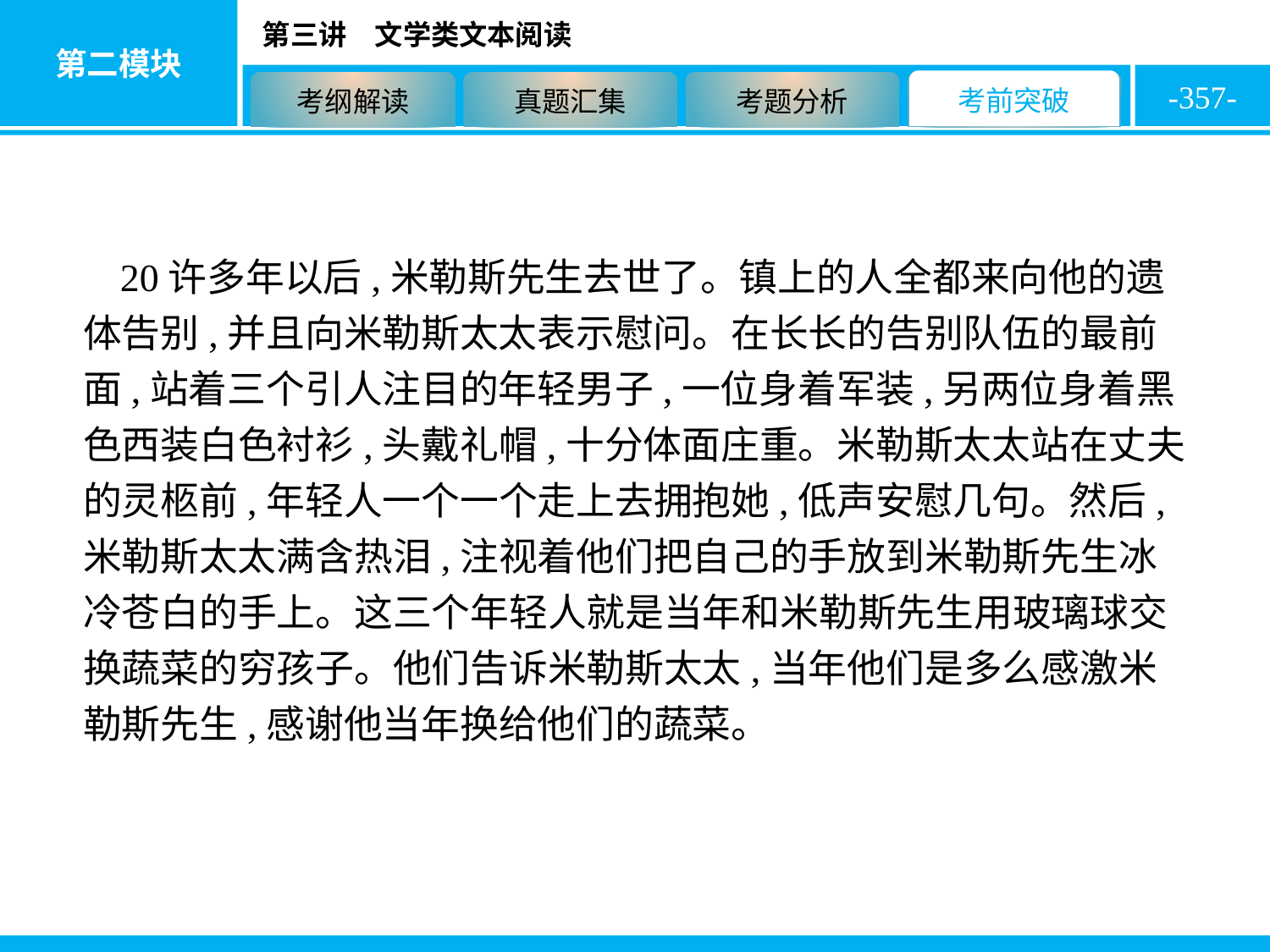

-357-
20许多年以后,米勒斯先生去世了。镇上的人全都来向他的遗体告别,并且向米勒斯太太表示慰问。在长长的告别队伍的最前面,站着三个引人注目的年轻男子,一位身着军装,另两位身着黑色西装白色衬衫,头戴礼帽,十分体面庄重。米勒斯太太站在丈夫的灵柩前,年轻人一个一个走上去拥抱她,低声安慰几句。然后,米勒斯太太满含热泪,注视着他们把自己的手放到米勒斯先生冰冷苍白的手上。这三个年轻人就是当年和米勒斯先生用玻璃球交换蔬菜的穷孩子。他们告诉米勒斯太太,当年他们是多么感激米勒斯先生,感谢他当年换给他们的蔬菜。